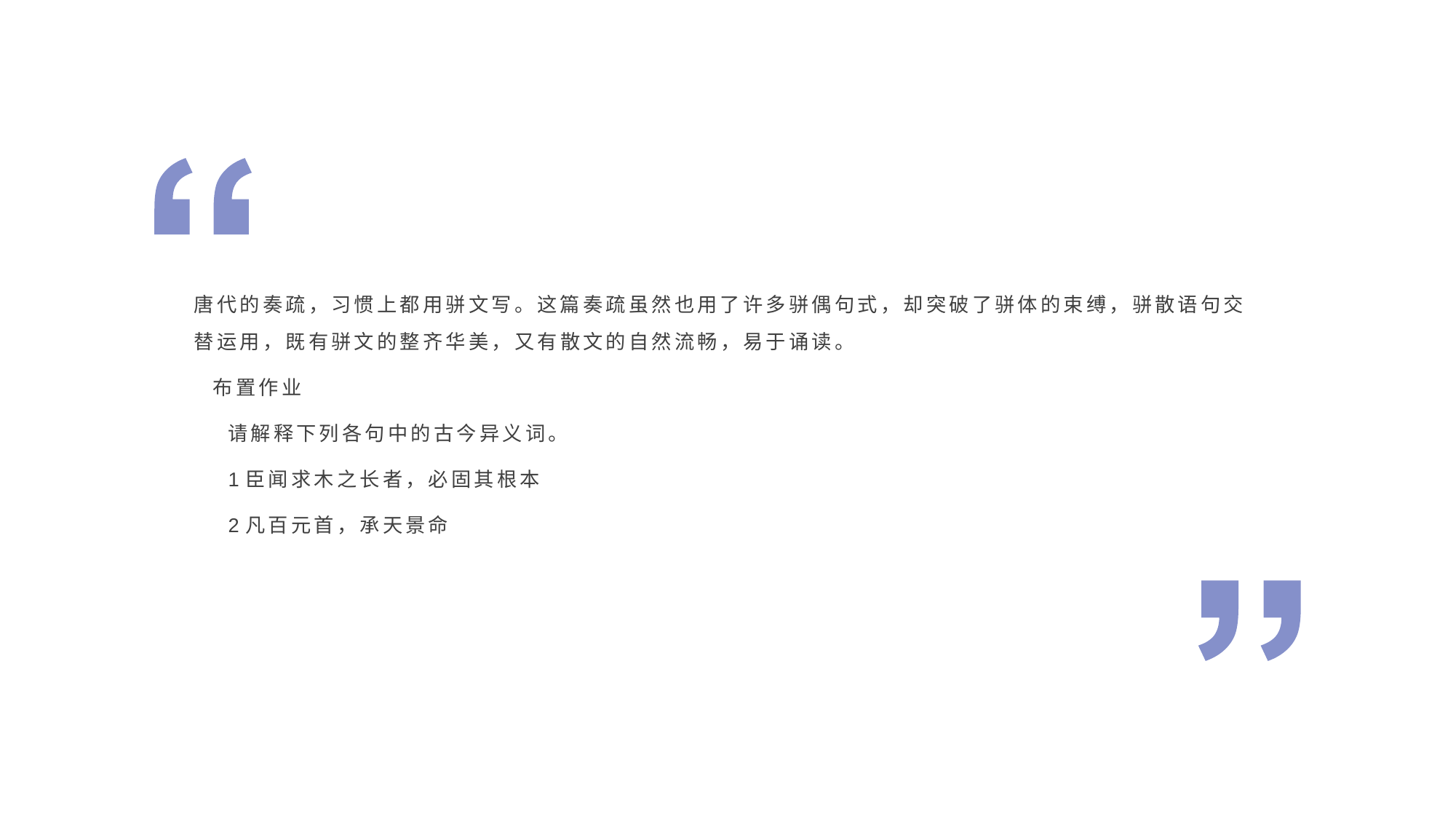

唐代的奏疏，习惯上都用骈文写。这篇奏疏虽然也用了许多骈偶句式，却突破了骈体的束缚，骈散语句交替运用，既有骈文的整齐华美，又有散文的自然流畅，易于诵读。
  布置作业
    请解释下列各句中的古今异义词。
    1臣闻求木之长者，必固其根本
    2凡百元首，承天景命